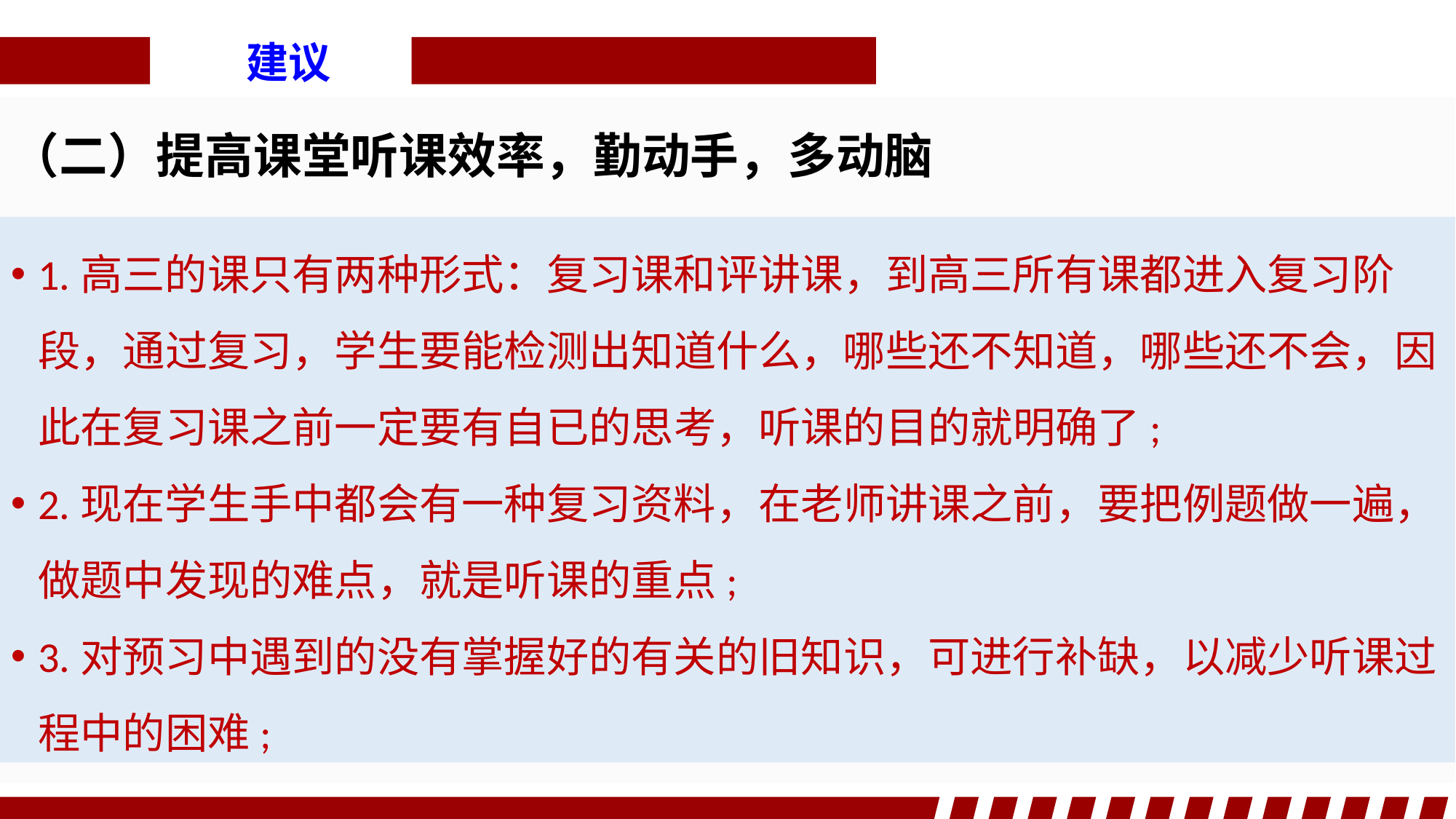

建议

（二）提高课堂听课效率，勤动手，多动脑
1.高三的课只有两种形式：复习课和评讲课，到高三所有课都进入复习阶段，通过复习，学生要能检测出知道什么，哪些还不知道，哪些还不会，因此在复习课之前一定要有自已的思考，听课的目的就明确了;
2.现在学生手中都会有一种复习资料，在老师讲课之前，要把例题做一遍，做题中发现的难点，就是听课的重点;
3.对预习中遇到的没有掌握好的有关的旧知识，可进行补缺，以减少听课过程中的困难;